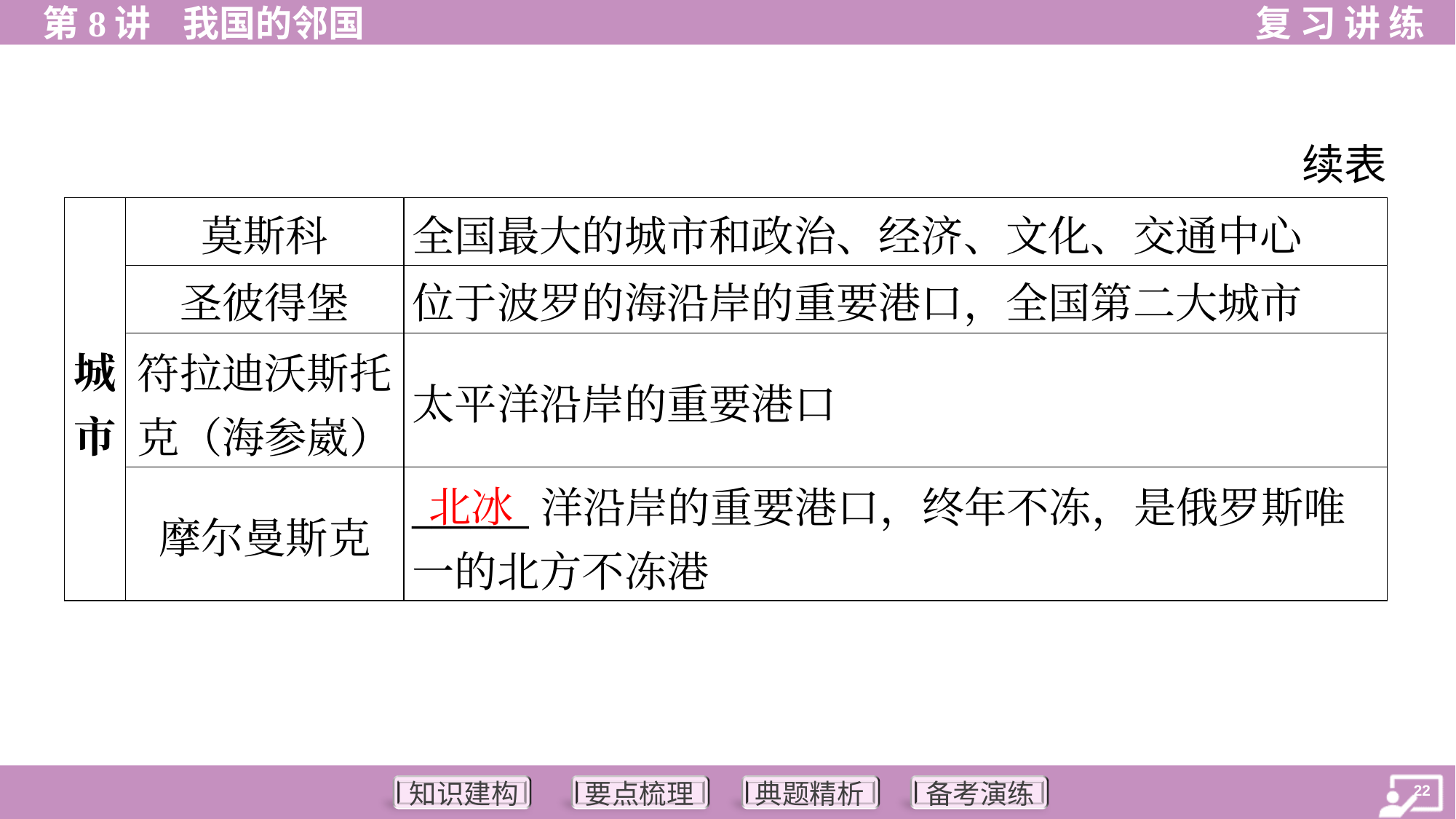

续表
| 城 市 | 莫斯科 | 全国最大的城市和政治、经济、文化、交通中心 |
| --- | --- | --- |
|  | 圣彼得堡 | 位于波罗的海沿岸的重要港口，全国第二大城市 |
|  | 符拉迪沃斯托 克（海参崴） | 太平洋沿岸的重要港口 |
|  | 摩尔曼斯克 | \_\_\_\_\_\_洋沿岸的重要港口，终年不冻，是俄罗斯唯 一的北方不冻港 |
北冰